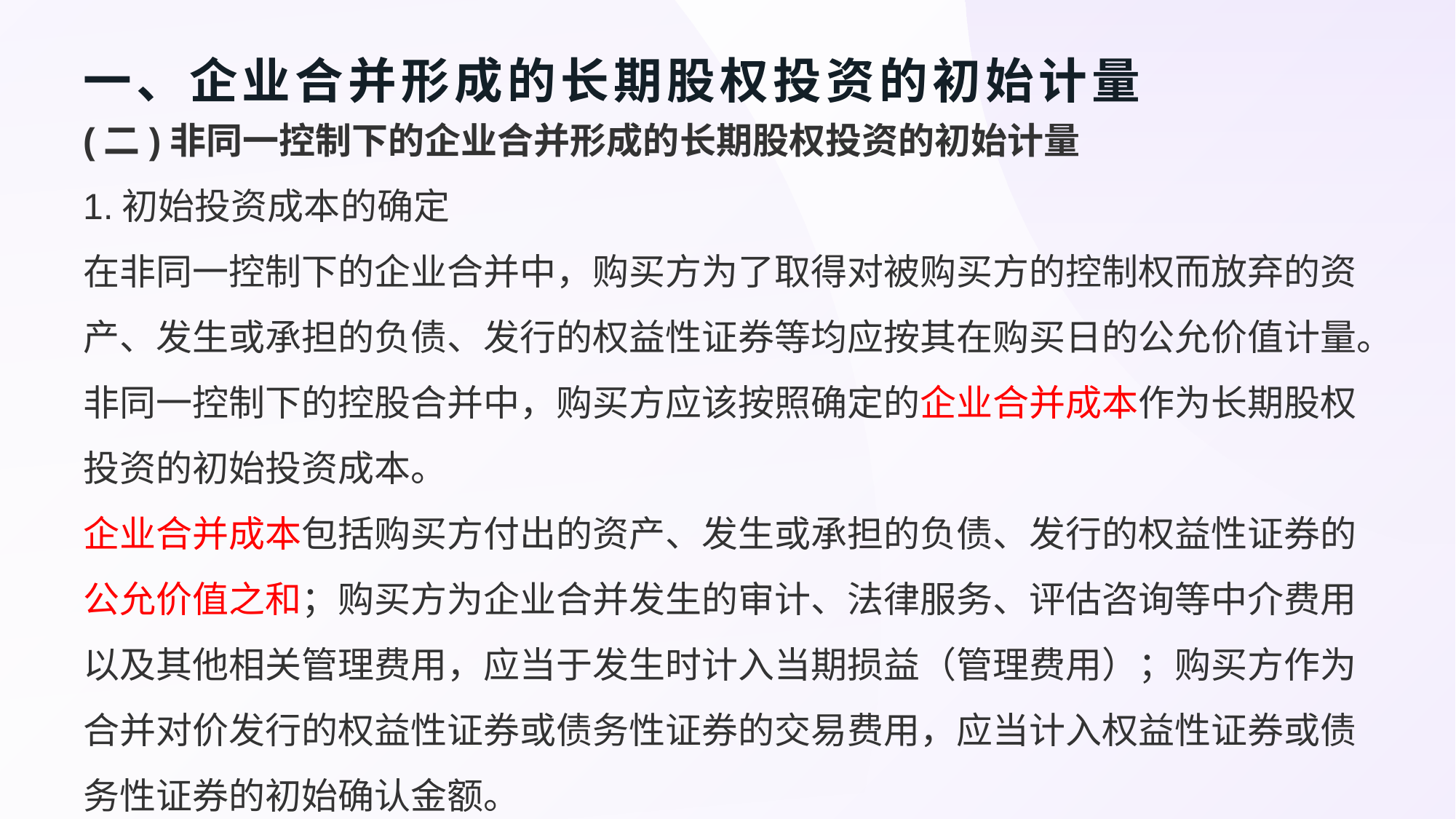

# 一、企业合并形成的长期股权投资的初始计量
(二)非同一控制下的企业合并形成的长期股权投资的初始计量
1.初始投资成本的确定
在非同一控制下的企业合并中，购买方为了取得对被购买方的控制权而放弃的资产、发生或承担的负债、发行的权益性证券等均应按其在购买日的公允价值计量。非同一控制下的控股合并中，购买方应该按照确定的企业合并成本作为长期股权投资的初始投资成本。
企业合并成本包括购买方付出的资产、发生或承担的负债、发行的权益性证券的公允价值之和；购买方为企业合并发生的审计、法律服务、评估咨询等中介费用以及其他相关管理费用，应当于发生时计入当期损益（管理费用）；购买方作为合并对价发行的权益性证券或债务性证券的交易费用，应当计入权益性证券或债务性证券的初始确认金额。